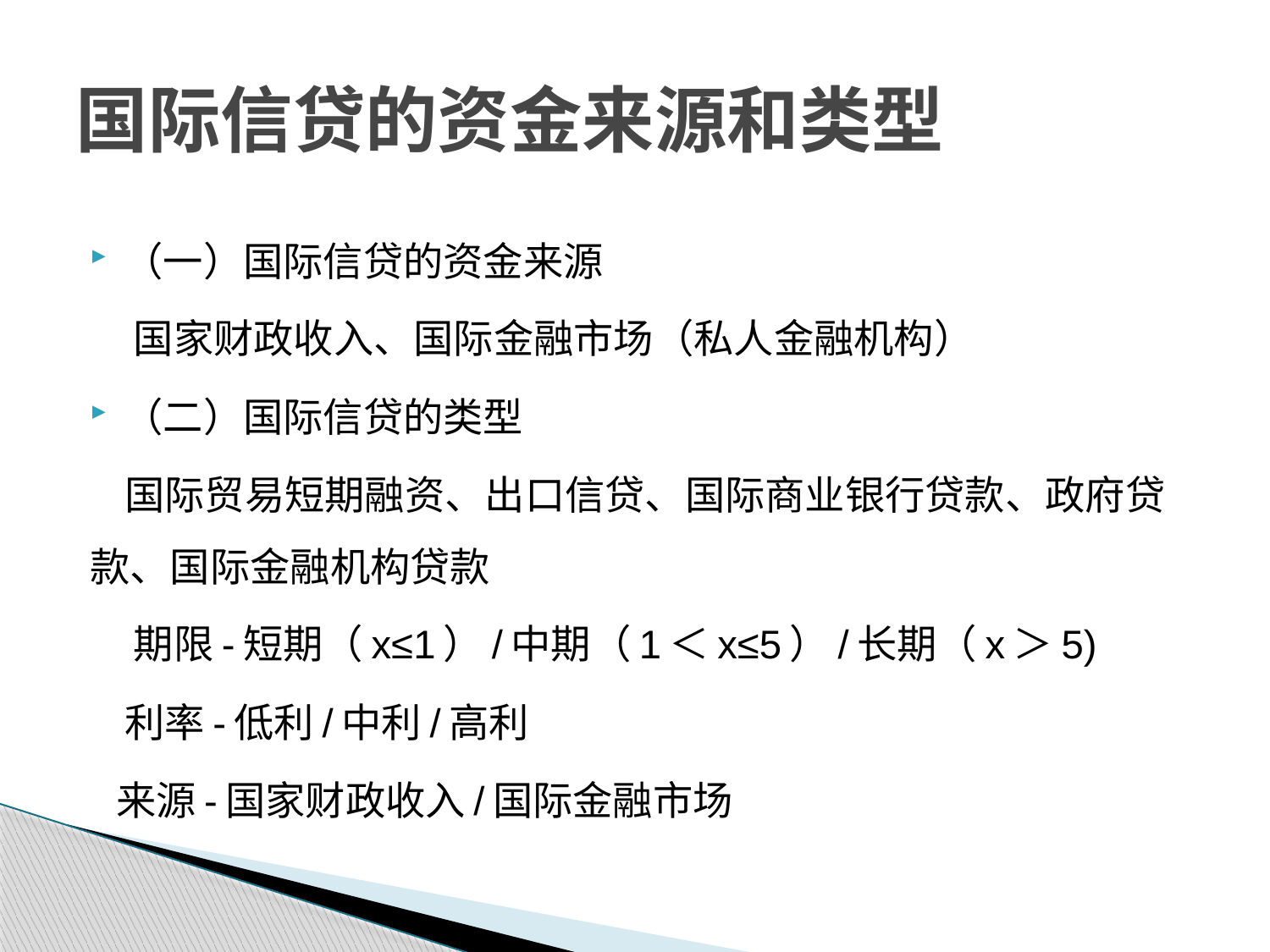

# 国际信贷的资金来源和类型
（一）国际信贷的资金来源
    国家财政收入、国际金融市场（私人金融机构）
（二）国际信贷的类型
   国际贸易短期融资、出口信贷、国际商业银行贷款、政府贷款、国际金融机构贷款
    期限-短期（x≤1）/中期（1＜x≤5）/长期（x＞5)
   利率-低利/中利/高利
  来源-国家财政收入/国际金融市场